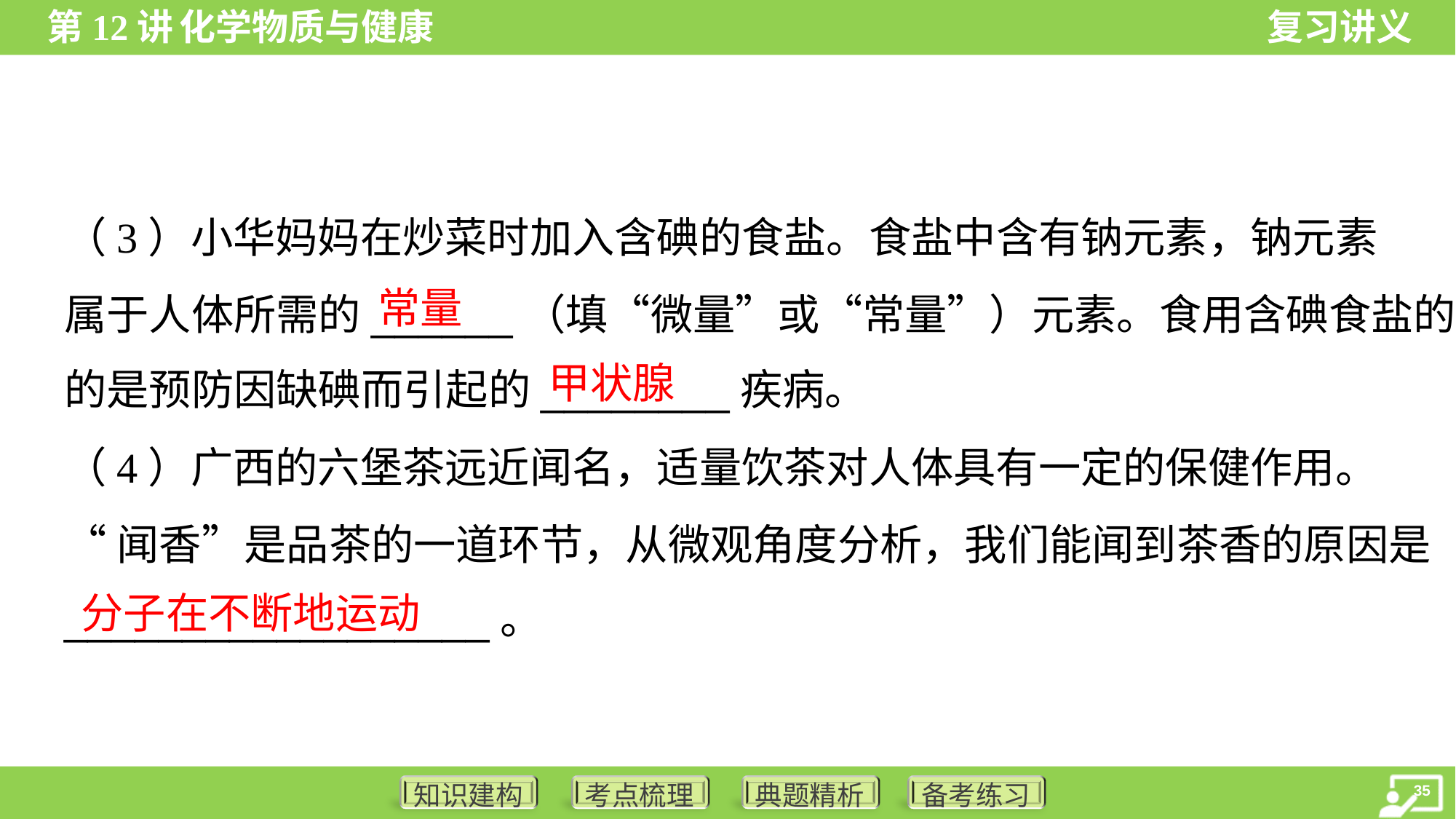

（3）小华妈妈在炒菜时加入含碘的食盐。食盐中含有钠元素，钠元素
属于人体所需的______（填“微量”或“常量”）元素。食用含碘食盐的目
的是预防因缺碘而引起的________疾病。
常量
甲状腺
（4）广西的六堡茶远近闻名，适量饮茶对人体具有一定的保健作用。
“闻香”是品茶的一道环节，从微观角度分析，我们能闻到茶香的原因是
__________________。
分子在不断地运动